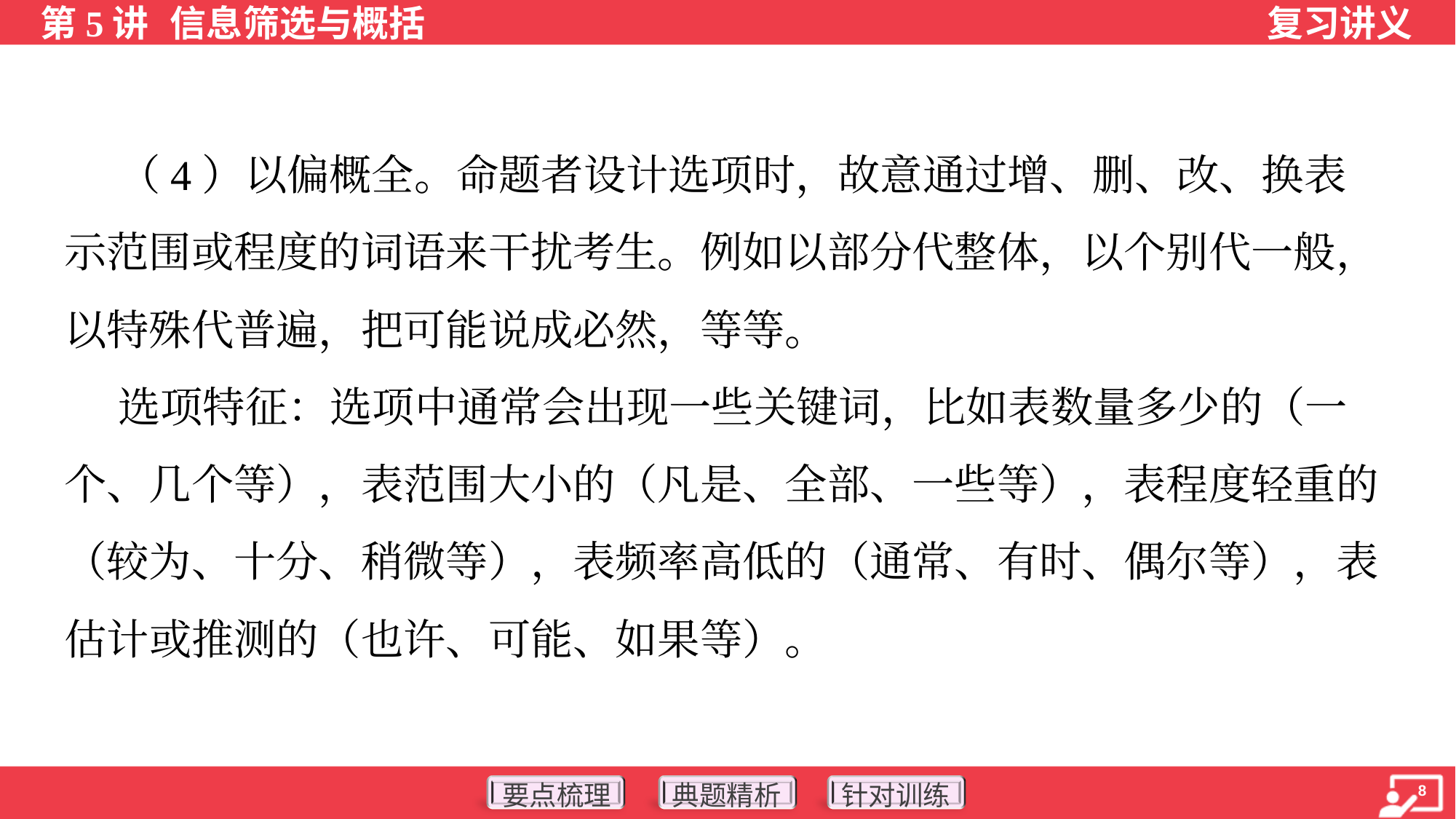

（4）以偏概全。命题者设计选项时，故意通过增、删、改、换表
示范围或程度的词语来干扰考生。例如以部分代整体，以个别代一般，
以特殊代普遍，把可能说成必然，等等。
    选项特征：选项中通常会出现一些关键词，比如表数量多少的（一
个、几个等），表范围大小的（凡是、全部、一些等），表程度轻重的
（较为、十分、稍微等），表频率高低的（通常、有时、偶尔等），表
估计或推测的（也许、可能、如果等）。